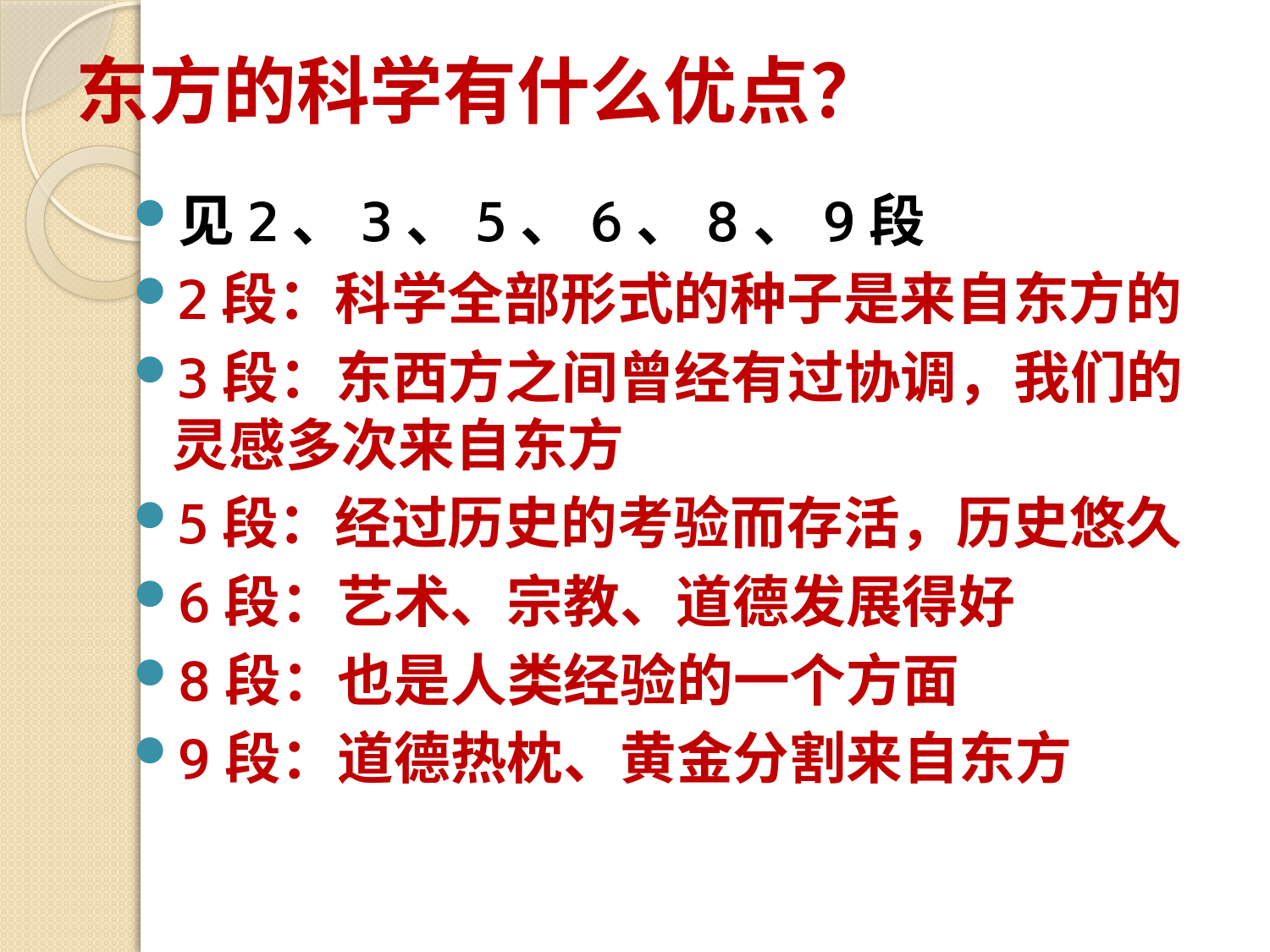

# 东方的科学有什么优点？
见2、3、5、6、8、9段
2段：科学全部形式的种子是来自东方的
3段：东西方之间曾经有过协调，我们的灵感多次来自东方
5段：经过历史的考验而存活，历史悠久
6段：艺术、宗教、道德发展得好
8段：也是人类经验的一个方面
9段：道德热枕、黄金分割来自东方